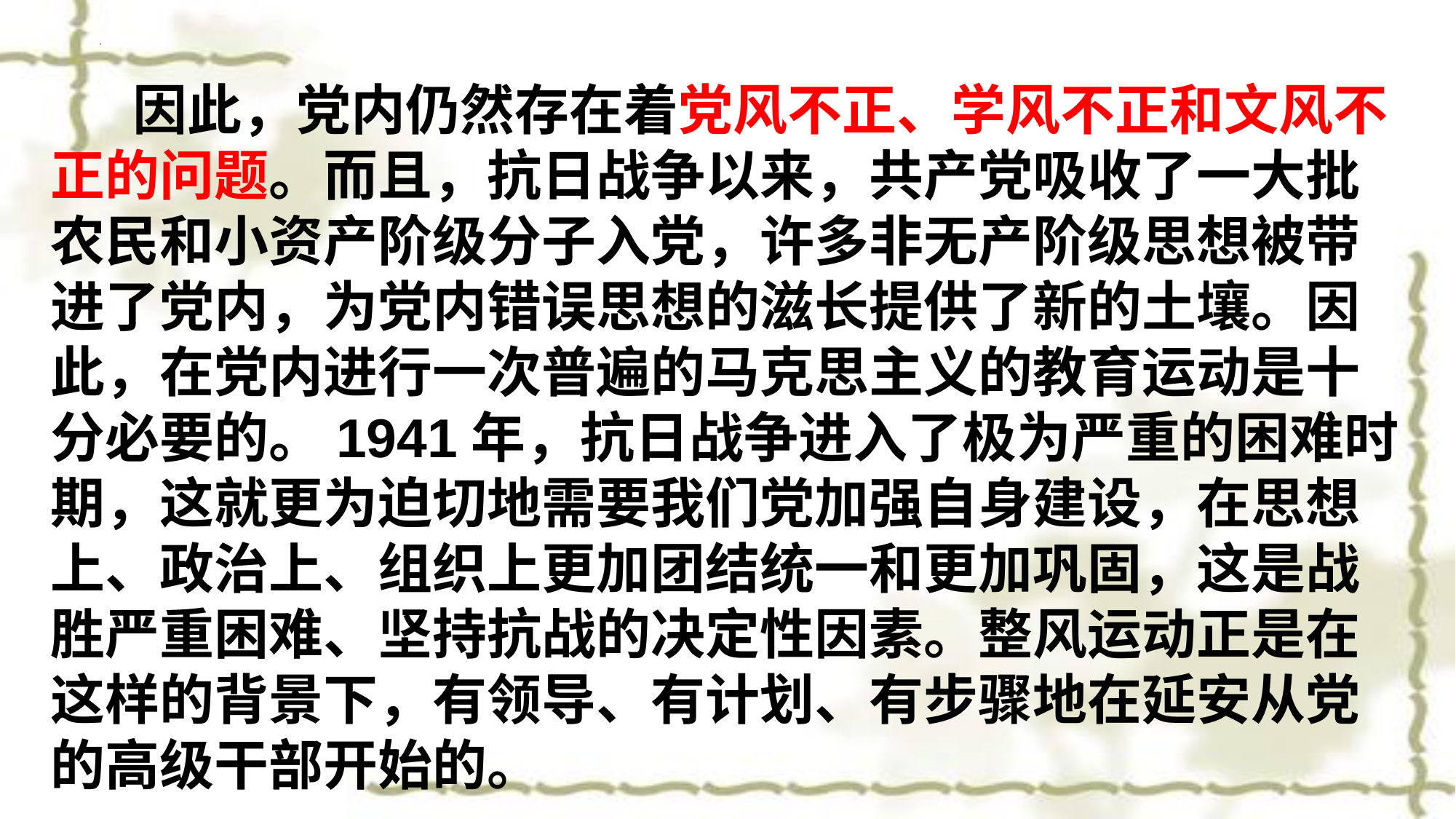

因此，党内仍然存在着党风不正、学风不正和文风不正的问题。而且，抗日战争以来，共产党吸收了一大批农民和小资产阶级分子入党，许多非无产阶级思想被带进了党内，为党内错误思想的滋长提供了新的土壤。因此，在党内进行一次普遍的马克思主义的教育运动是十分必要的。1941年，抗日战争进入了极为严重的困难时期，这就更为迫切地需要我们党加强自身建设，在思想上、政治上、组织上更加团结统一和更加巩固，这是战胜严重困难、坚持抗战的决定性因素。整风运动正是在这样的背景下，有领导、有计划、有步骤地在延安从党的高级干部开始的。